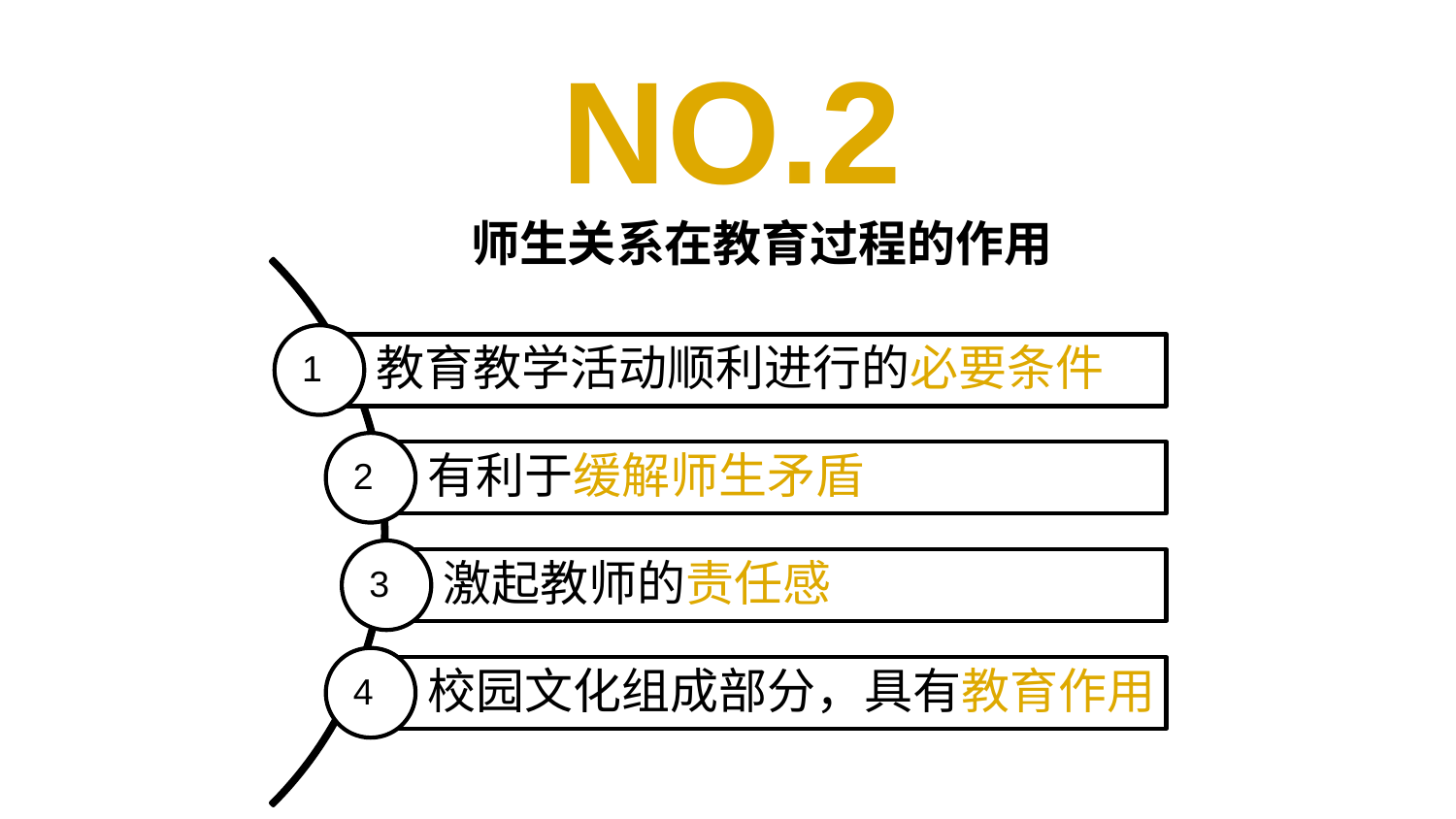

NO.2

师生关系在教育过程的作用
1
教育教学活动顺利进行的必要条件
2
有利于缓解师生矛盾
3
激起教师的责任感
4
校园文化组成部分，具有教育作用